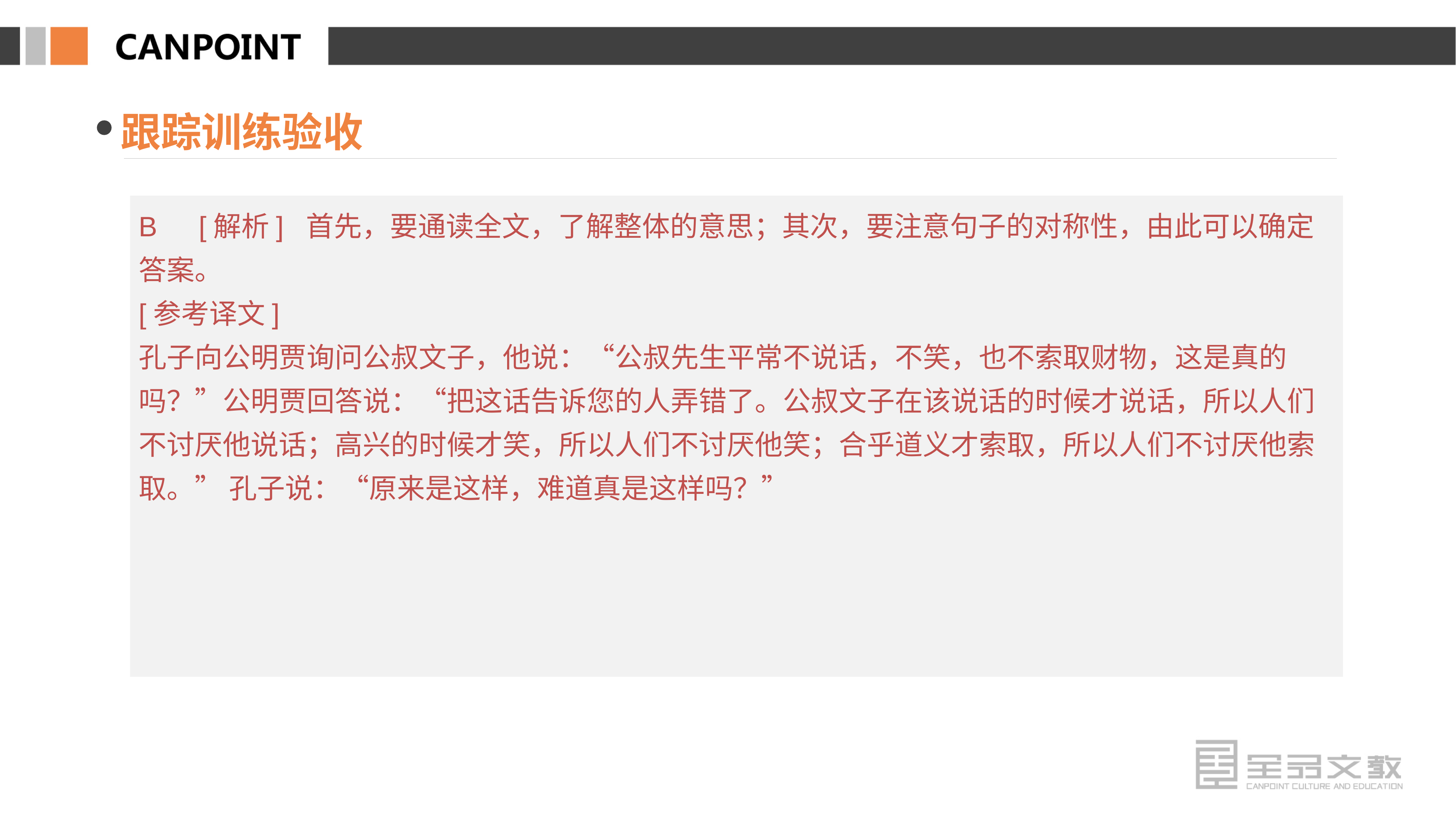

跟踪训练验收

B　[解析]  首先，要通读全文，了解整体的意思；其次，要注意句子的对称性，由此可以确定答案。
[参考译文]
孔子向公明贾询问公叔文子，他说：“公叔先生平常不说话，不笑，也不索取财物，这是真的吗？”公明贾回答说：“把这话告诉您的人弄错了。公叔文子在该说话的时候才说话，所以人们不讨厌他说话；高兴的时候才笑，所以人们不讨厌他笑；合乎道义才索取，所以人们不讨厌他索取。” 孔子说：“原来是这样，难道真是这样吗？”